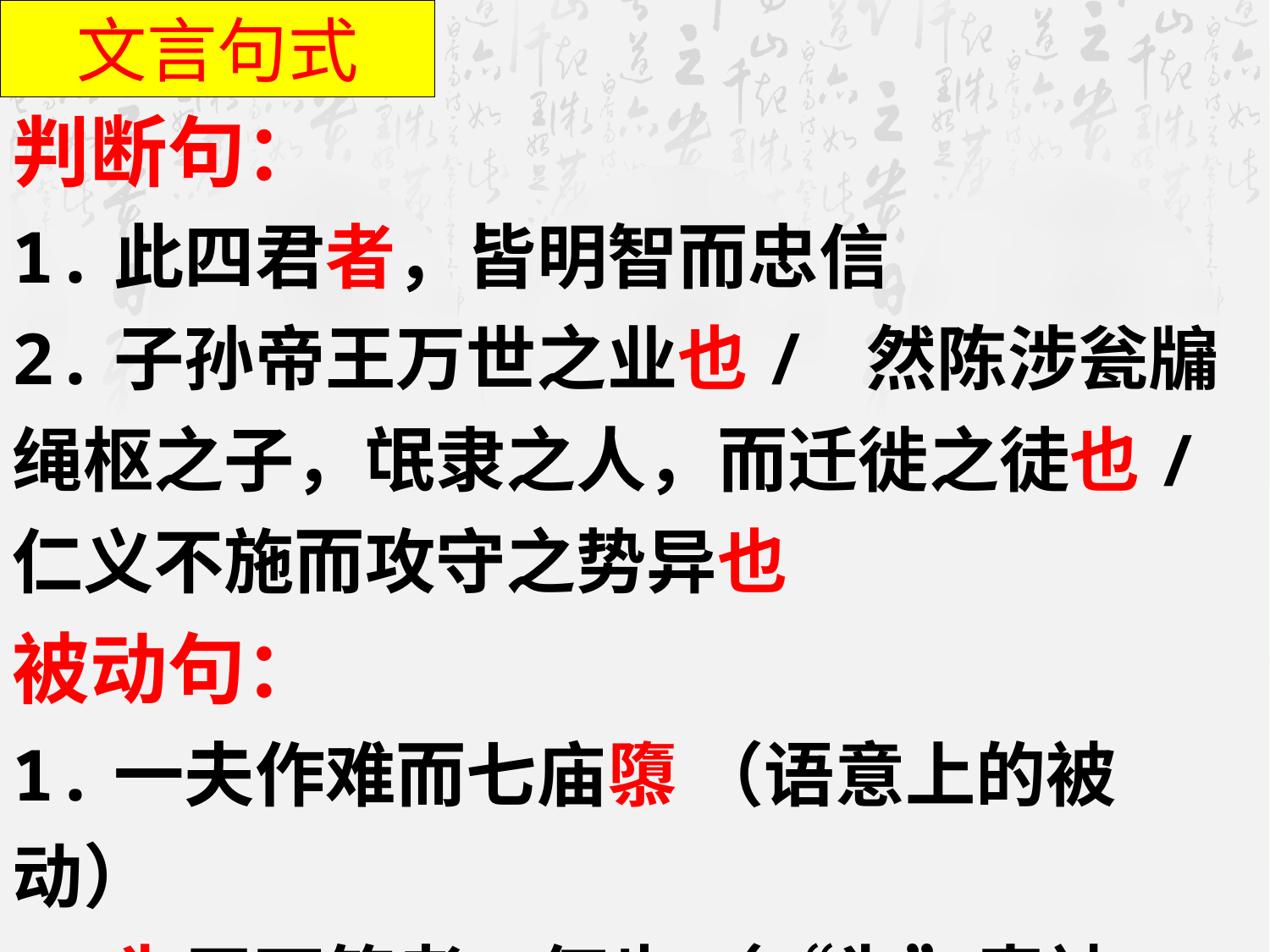

文言句式
判断句：
1.此四君者，皆明智而忠信
2.子孙帝王万世之业也/ 然陈涉瓮牖绳枢之子，氓隶之人，而迁徙之徒也/ 仁义不施而攻守之势异也
被动句：
1.一夫作难而七庙隳 （语意上的被动）
2.为天下笑者，何也 （“为”表被动）